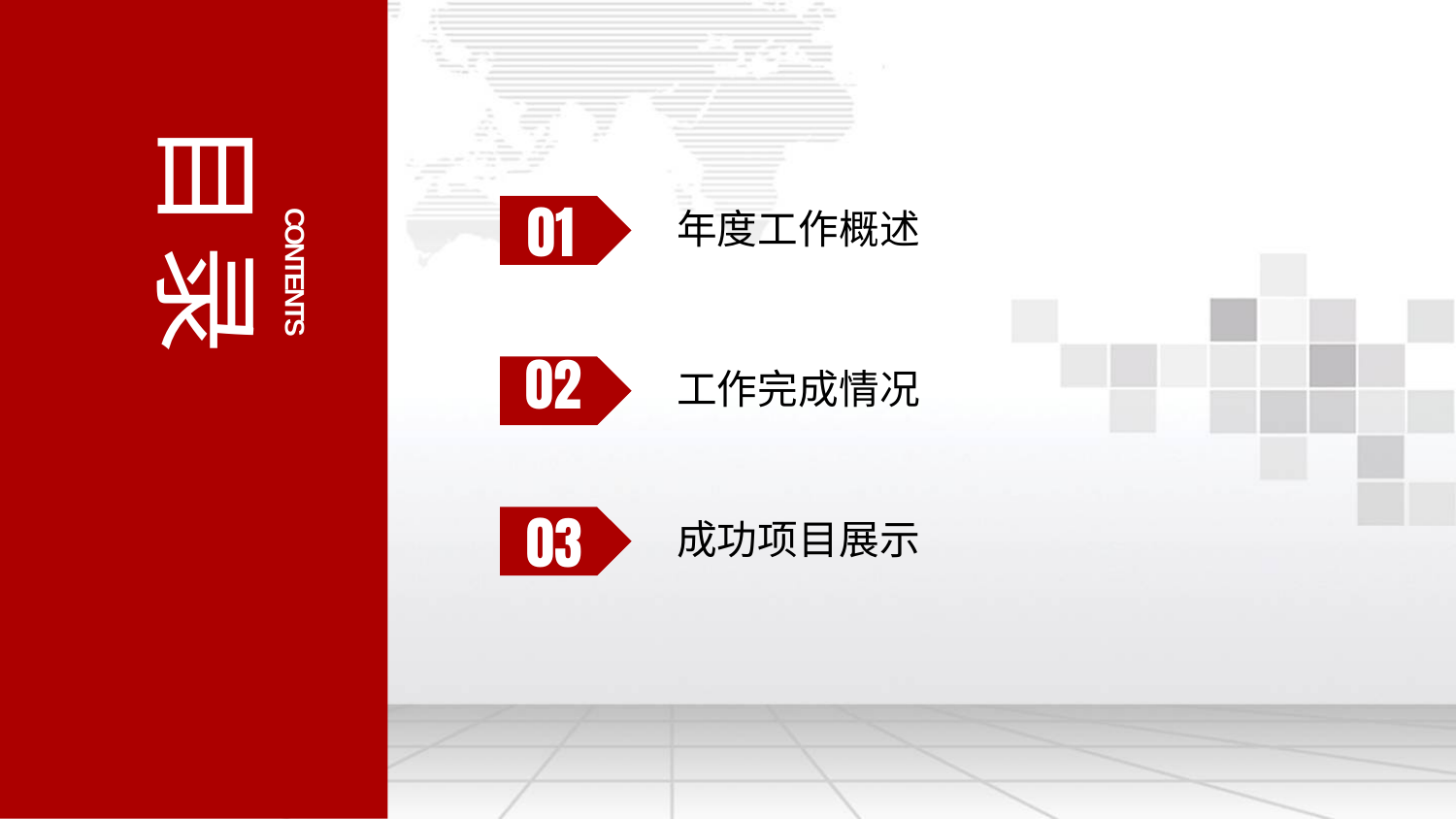

目录
CONTENTS
01
年度工作概述

02
工作完成情况

03
成功项目展示